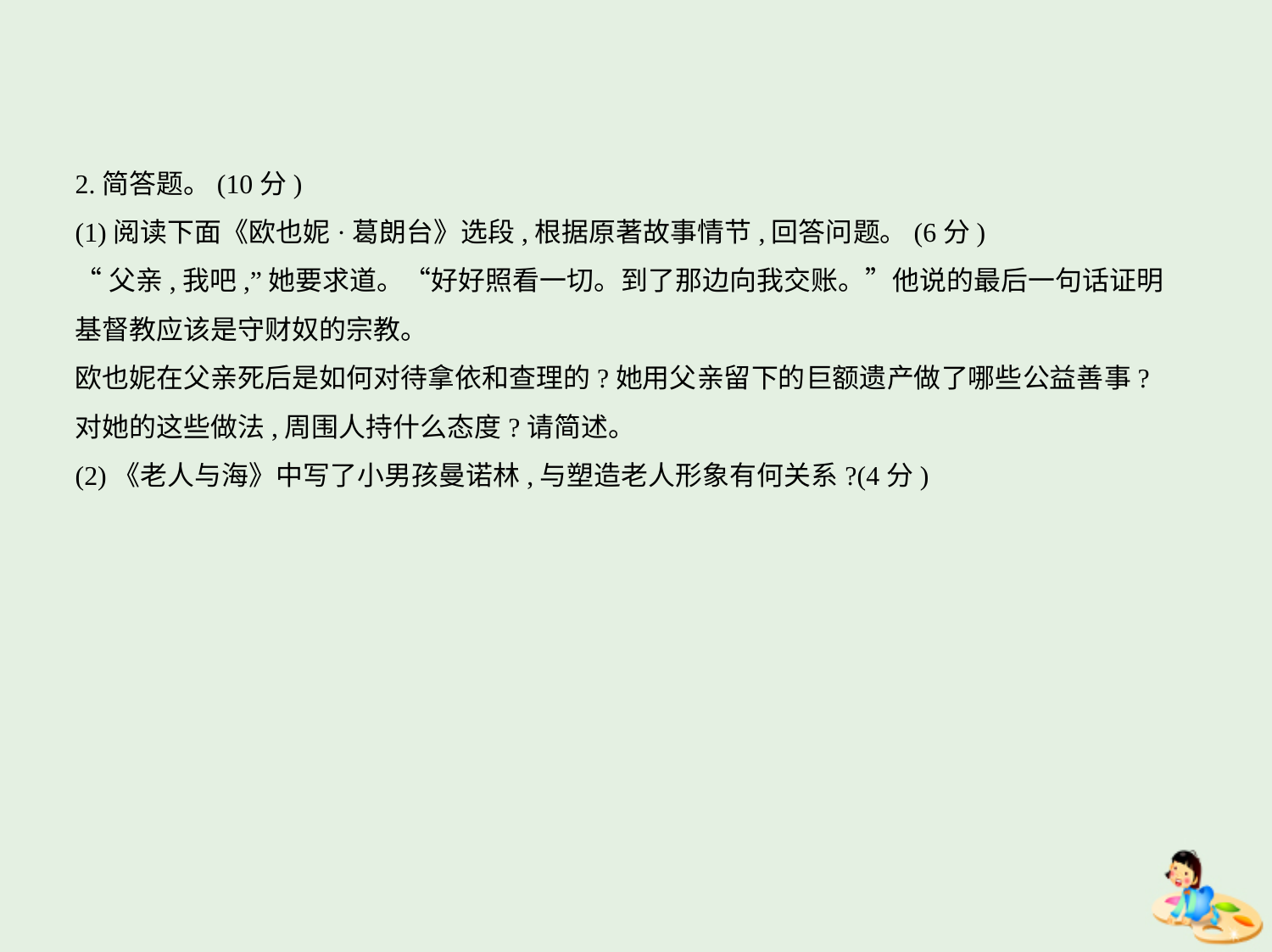

2.简答题。(10分)
(1)阅读下面《欧也妮·葛朗台》选段,根据原著故事情节,回答问题。(6分)
“父亲,我吧,”她要求道。“好好照看一切。到了那边向我交账。”他说的最后一句话证明
基督教应该是守财奴的宗教。
欧也妮在父亲死后是如何对待拿依和查理的?她用父亲留下的巨额遗产做了哪些公益善事?
对她的这些做法,周围人持什么态度?请简述。
(2)《老人与海》中写了小男孩曼诺林,与塑造老人形象有何关系?(4分)